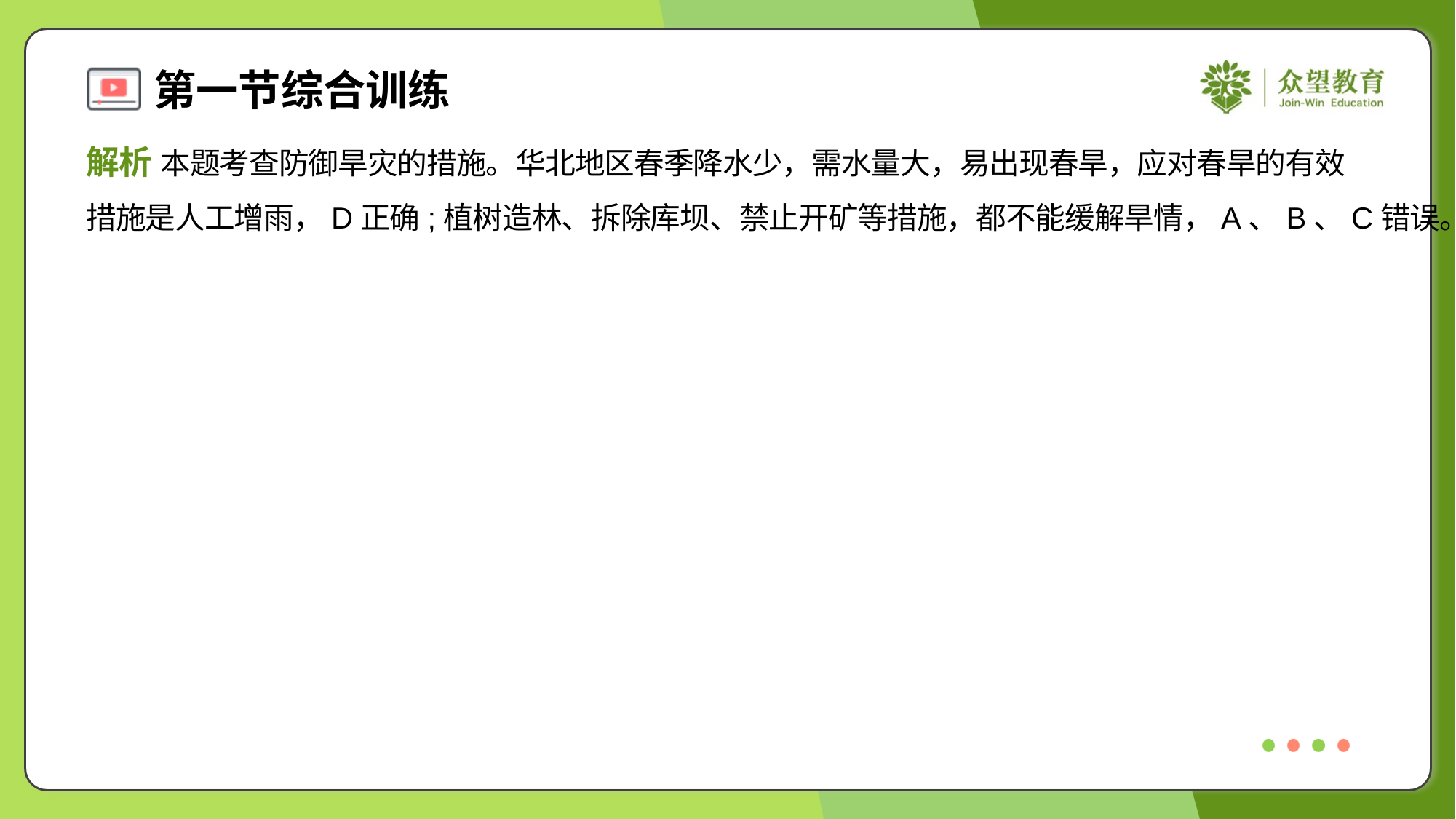

解析 本题考查防御旱灾的措施。华北地区春季降水少，需水量大，易出现春旱，应对春旱的有效
措施是人工增雨，D正确;植树造林、拆除库坝、禁止开矿等措施，都不能缓解旱情，A、B、C错误。